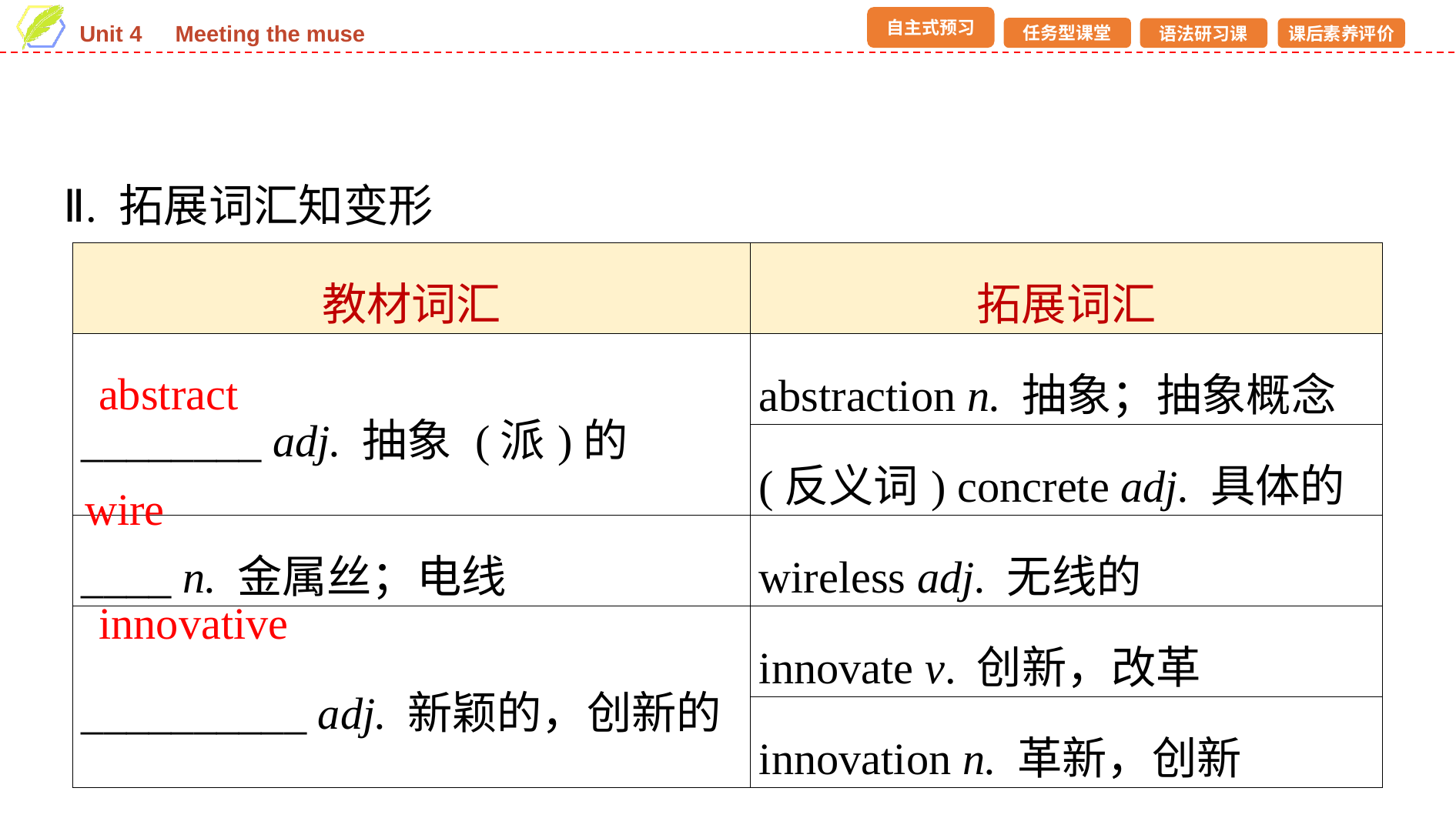

Ⅱ. 拓展词汇知变形
| 教材词汇 | 拓展词汇 |
| --- | --- |
| \_\_\_\_\_\_\_\_ adj. 抽象 (派)的 | abstraction n. 抽象；抽象概念 |
|  | (反义词) concrete adj. 具体的 |
| \_\_\_\_ n. 金属丝；电线 | wireless adj. 无线的 |
| \_\_\_\_\_\_\_\_\_\_ adj. 新颖的，创新的 | innovate v. 创新，改革 |
|  | innovation n. 革新，创新 |
abstract
wire
innovative